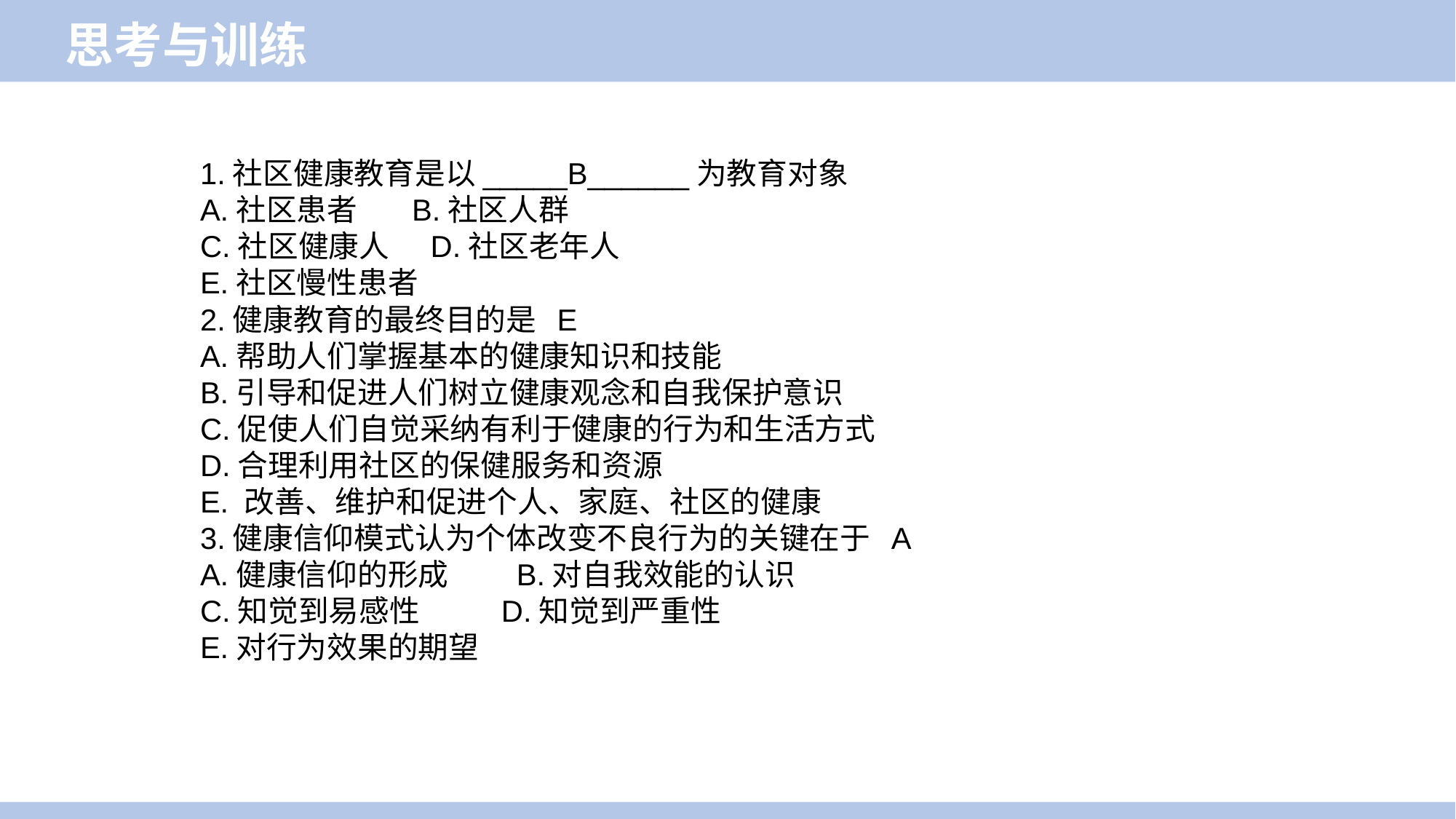

思考与训练
1.社区健康教育是以_____B______为教育对象
A.社区患者       B.社区人群
C.社区健康人     D.社区老年人
E.社区慢性患者
2.健康教育的最终目的是  E
A.帮助人们掌握基本的健康知识和技能
B.引导和促进人们树立健康观念和自我保护意识
C.促使人们自觉采纳有利于健康的行为和生活方式
D.合理利用社区的保健服务和资源
E. 改善、维护和促进个人、家庭、社区的健康
3.健康信仰模式认为个体改变不良行为的关键在于  A
A.健康信仰的形成         B.对自我效能的认识
C.知觉到易感性           D.知觉到严重性
E.对行为效果的期望